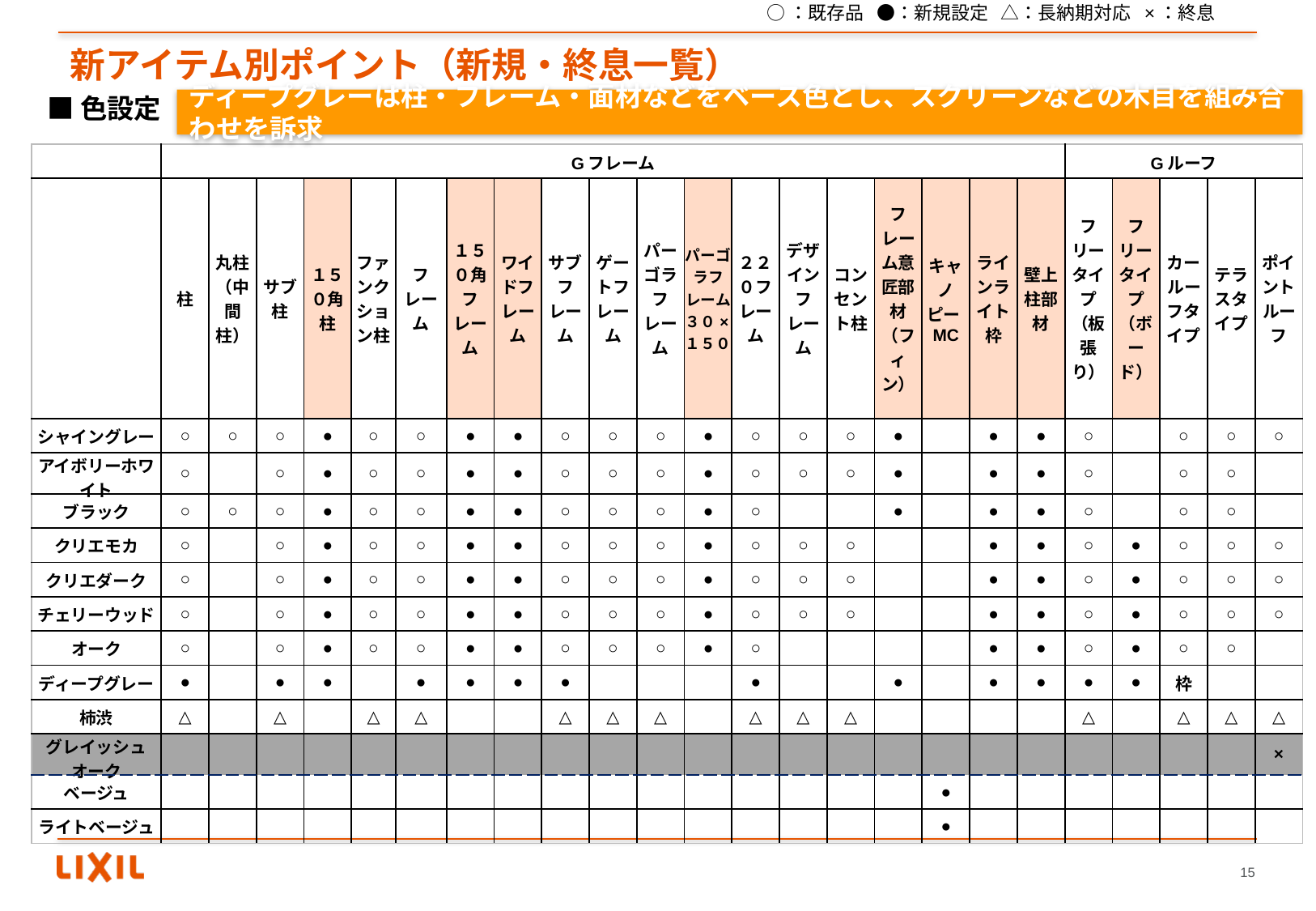

○：既存品   ●：新規設定   △：長納期対応  ×：終息
# 新アイテム別ポイント（新規・終息一覧）
■色設定
ディープグレーは柱・フレーム・面材などをベース色とし、スクリーンなどの木目を組み合わせを訴求
|  | Gフレーム |  |  |  |  |  |  |  |  |  |  |  |  |  |  |  |  |  |  | Gルーフ |  |  |  |  |
| --- | --- | --- | --- | --- | --- | --- | --- | --- | --- | --- | --- | --- | --- | --- | --- | --- | --- | --- | --- | --- | --- | --- | --- | --- |
|  | 柱 | 丸柱（中間柱） | サブ柱 | １５０角柱 | ファンクション柱 | フレーム | １５０角フレーム | ワイドフレーム | サブフレーム | ゲートフレーム | パーゴラフレーム | パーゴラフレーム３０×１５０ | ２２０フレーム | デザインフレーム | コンセント柱 | フレーム意匠部材（フィン） | キャノピーMC | ラインライト枠 | 壁上柱部材 | フリータイプ（板張り） | フリータイプ（ボード） | カールーフタイプ | テラスタイプ | ポイントルーフ |
| シャイングレー | ○ | ○ | ○ | ● | ○ | ○ | ● | ● | ○ | ○ | ○ | ● | ○ | ○ | ○ | ● |  | ● | ● | ○ |  | ○ | ○ | ○ |
| アイボリーホワイト | ○ |  | ○ | ● | ○ | ○ | ● | ● | ○ | ○ | ○ | ● | ○ | ○ | ○ | ● |  | ● | ● | ○ |  | ○ | ○ |  |
| ブラック | ○ | ○ | ○ | ● | ○ | ○ | ● | ● | ○ | ○ | ○ | ● | ○ |  |  | ● |  | ● | ● | ○ |  | ○ | ○ |  |
| クリエモカ | ○ |  | ○ | ● | ○ | ○ | ● | ● | ○ | ○ | ○ | ● | ○ | ○ | ○ |  |  | ● | ● | ○ | ● | ○ | ○ | ○ |
| クリエダーク | ○ |  | ○ | ● | ○ | ○ | ● | ● | ○ | ○ | ○ | ● | ○ | ○ | ○ |  |  | ● | ● | ○ | ● | ○ | ○ | ○ |
| チェリーウッド | ○ |  | ○ | ● | ○ | ○ | ● | ● | ○ | ○ | ○ | ● | ○ | ○ | ○ |  |  | ● | ● | ○ | ● | ○ | ○ | ○ |
| オーク | ○ |  | ○ | ● | ○ | ○ | ● | ● | ○ | ○ | ○ | ● | ○ |  |  |  |  | ● | ● | ○ | ● | ○ | ○ |  |
| ディープグレー | ● |  | ● | ● |  | ● | ● | ● | ● |  |  |  | ● |  |  | ● |  | ● | ● | ● | ● | 枠 |  |  |
| 柿渋 | △ |  | △ |  | △ | △ |  |  | △ | △ | △ |  | △ | △ | △ |  |  |  |  | △ |  | △ | △ | △ |
| グレイッシュオーク |  |  |  |  |  |  |  |  |  |  |  |  |  |  |  |  |  |  |  |  |  |  |  | × |
| ベージュ |  |  |  |  |  |  |  |  |  |  |  |  |  |  |  |  | ● |  |  |  |  |  |  |  |
| ライトベージュ |  |  |  |  |  |  |  |  |  |  |  |  |  |  |  |  | ● |  |  |  |  |  |  |  |